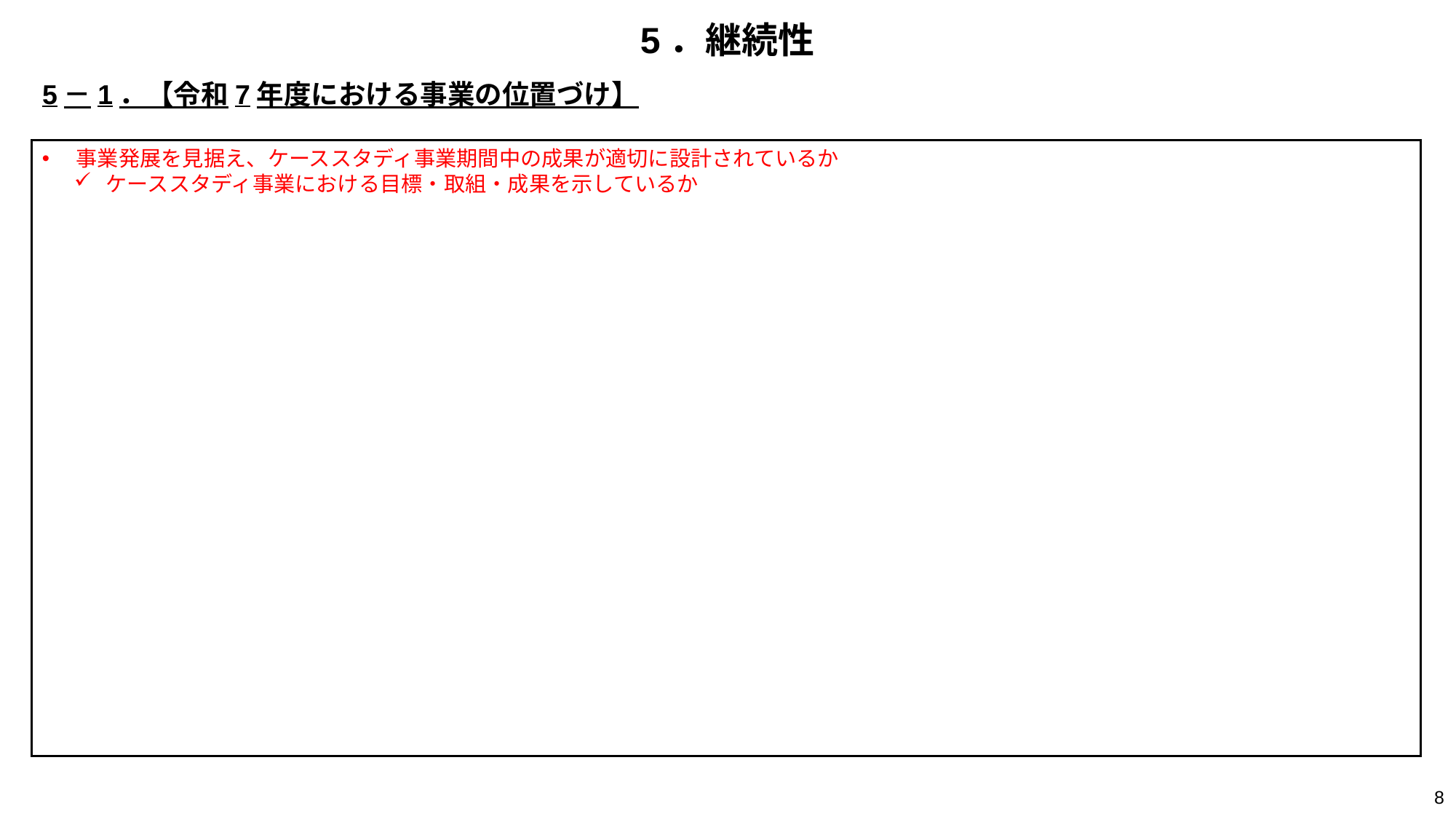

# 5．継続性
5－1．【令和7年度における事業の位置づけ】
事業発展を見据え、ケーススタディ事業期間中の成果が適切に設計されているか
ケーススタディ事業における目標・取組・成果を示しているか

8